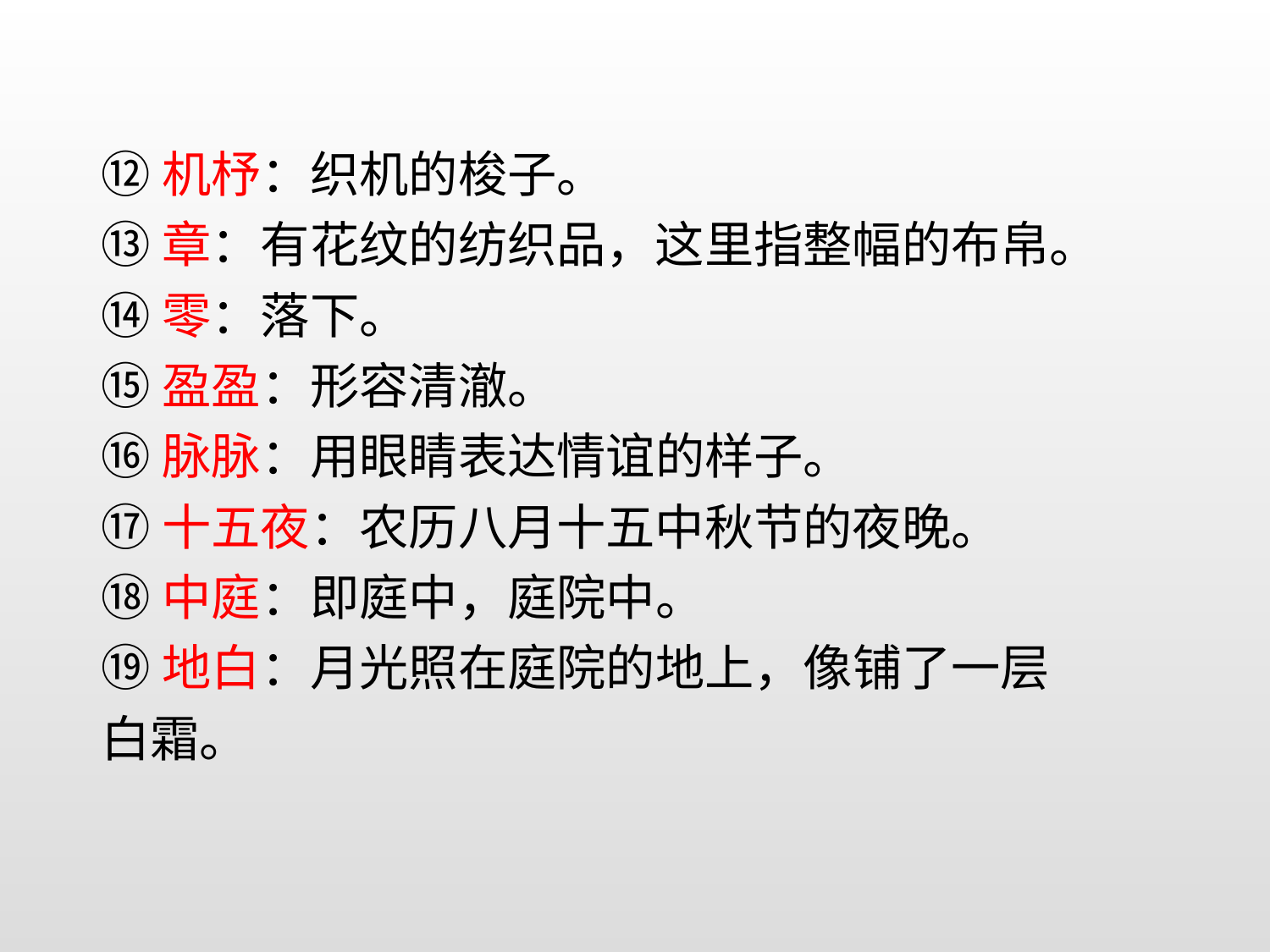

⑫机杼：织机的梭子。
⑬章：有花纹的纺织品，这里指整幅的布帛。
⑭零：落下。
⑮盈盈：形容清澈。
⑯脉脉：用眼睛表达情谊的样子。
⑰十五夜：农历八月十五中秋节的夜晚。
⑱中庭：即庭中，庭院中。
⑲地白：月光照在庭院的地上，像铺了一层
白霜。